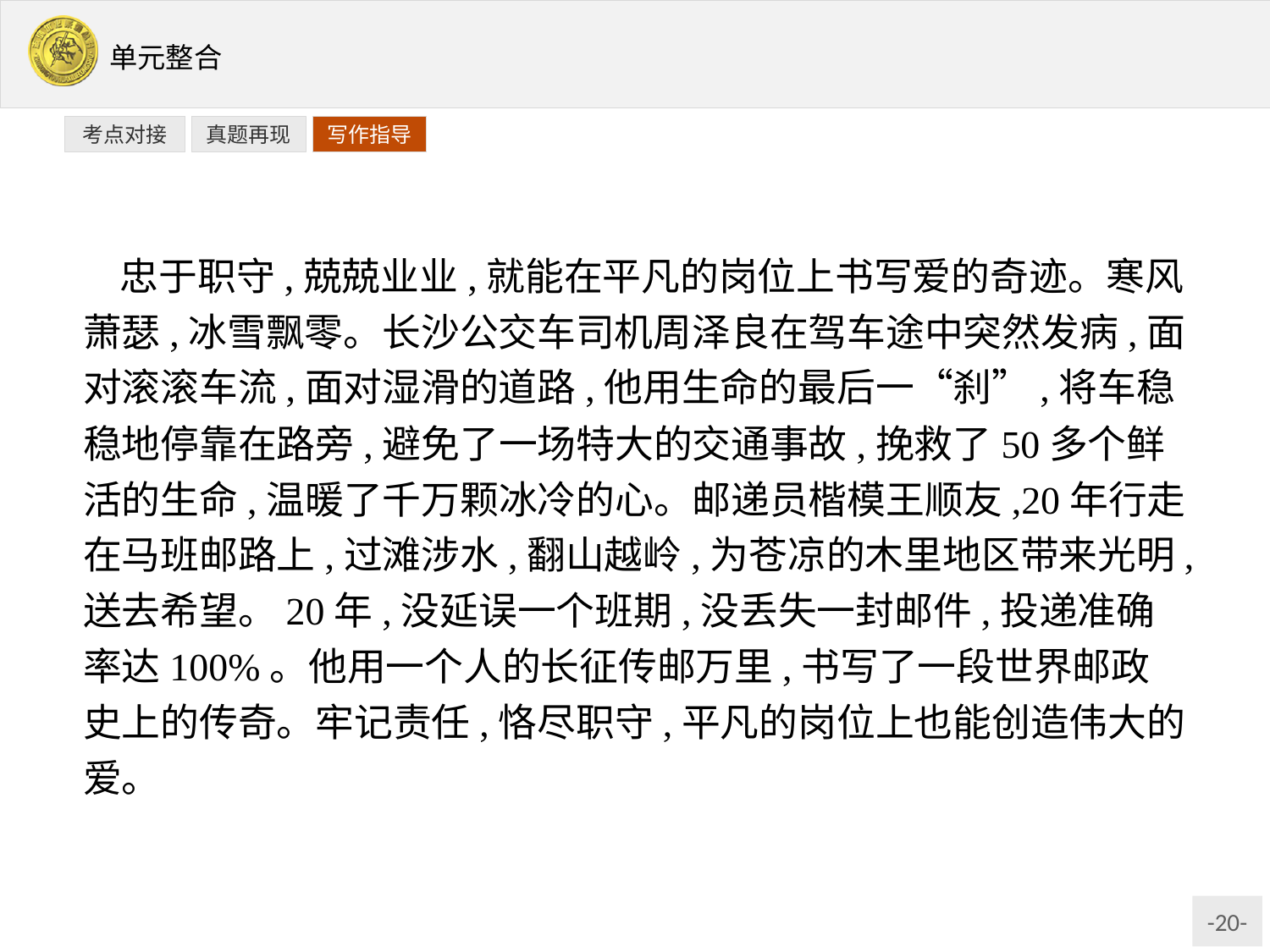

写作指导
考点对接
真题再现
忠于职守,兢兢业业,就能在平凡的岗位上书写爱的奇迹。寒风萧瑟,冰雪飘零。长沙公交车司机周泽良在驾车途中突然发病,面对滚滚车流,面对湿滑的道路,他用生命的最后一“刹”,将车稳稳地停靠在路旁,避免了一场特大的交通事故,挽救了50多个鲜活的生命,温暖了千万颗冰冷的心。邮递员楷模王顺友,20年行走在马班邮路上,过滩涉水,翻山越岭,为苍凉的木里地区带来光明,送去希望。20年,没延误一个班期,没丢失一封邮件,投递准确率达100%。他用一个人的长征传邮万里,书写了一段世界邮政史上的传奇。牢记责任,恪尽职守,平凡的岗位上也能创造伟大的爱。